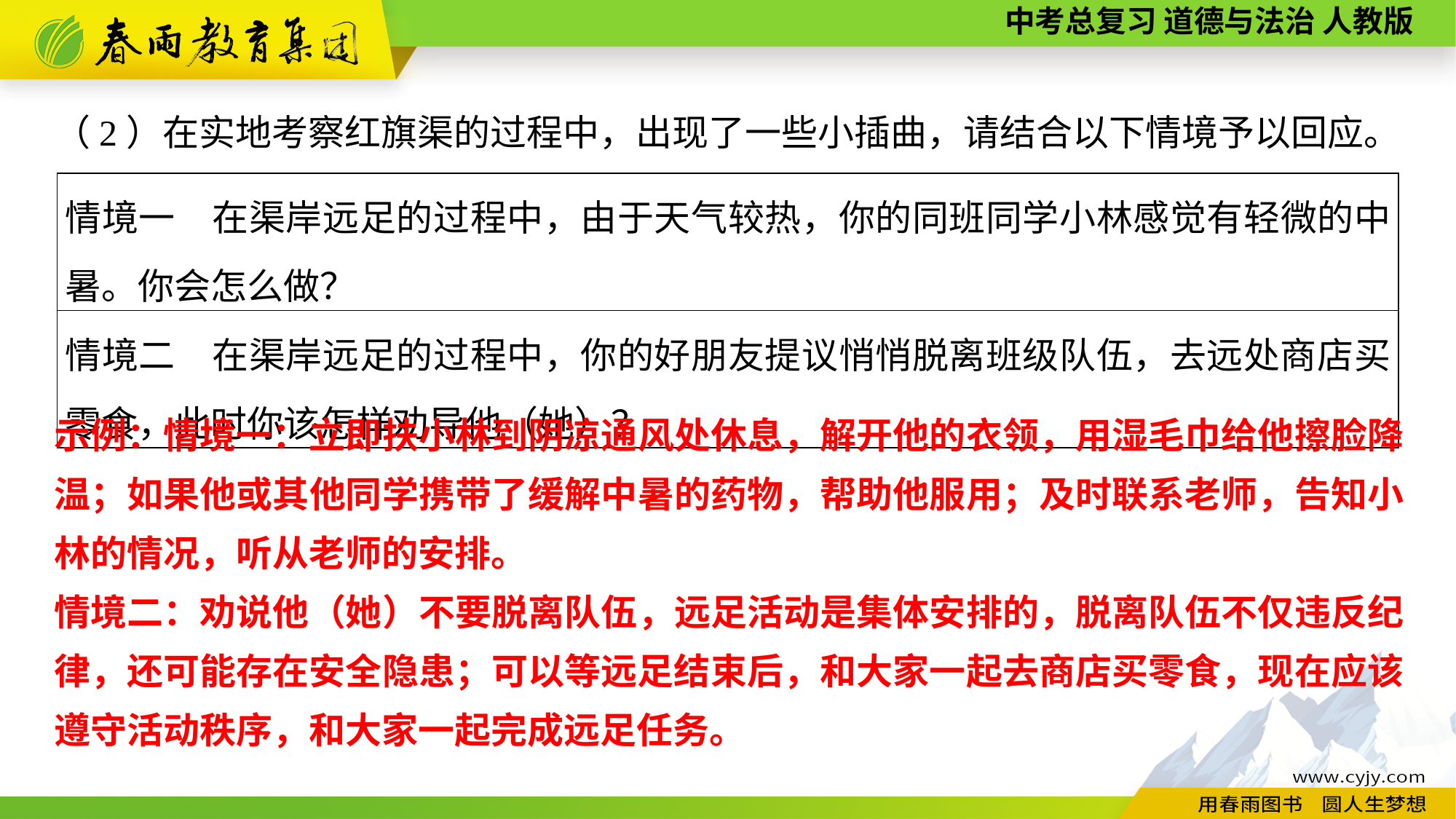

（2）在实地考察红旗渠的过程中，出现了一些小插曲，请结合以下情境予以回应。
| 情境一　在渠岸远足的过程中，由于天气较热，你的同班同学小林感觉有轻微的中暑。你会怎么做？ |
| --- |
| 情境二　在渠岸远足的过程中，你的好朋友提议悄悄脱离班级队伍，去远处商店买零食，此时你该怎样劝导他（她）？ |
示例：情境一：立即扶小林到阴凉通风处休息，解开他的衣领，用湿毛巾给他擦脸降温；如果他或其他同学携带了缓解中暑的药物，帮助他服用；及时联系老师，告知小林的情况，听从老师的安排。
情境二：劝说他（她）不要脱离队伍，远足活动是集体安排的，脱离队伍不仅违反纪律，还可能存在安全隐患；可以等远足结束后，和大家一起去商店买零食，现在应该遵守活动秩序，和大家一起完成远足任务。